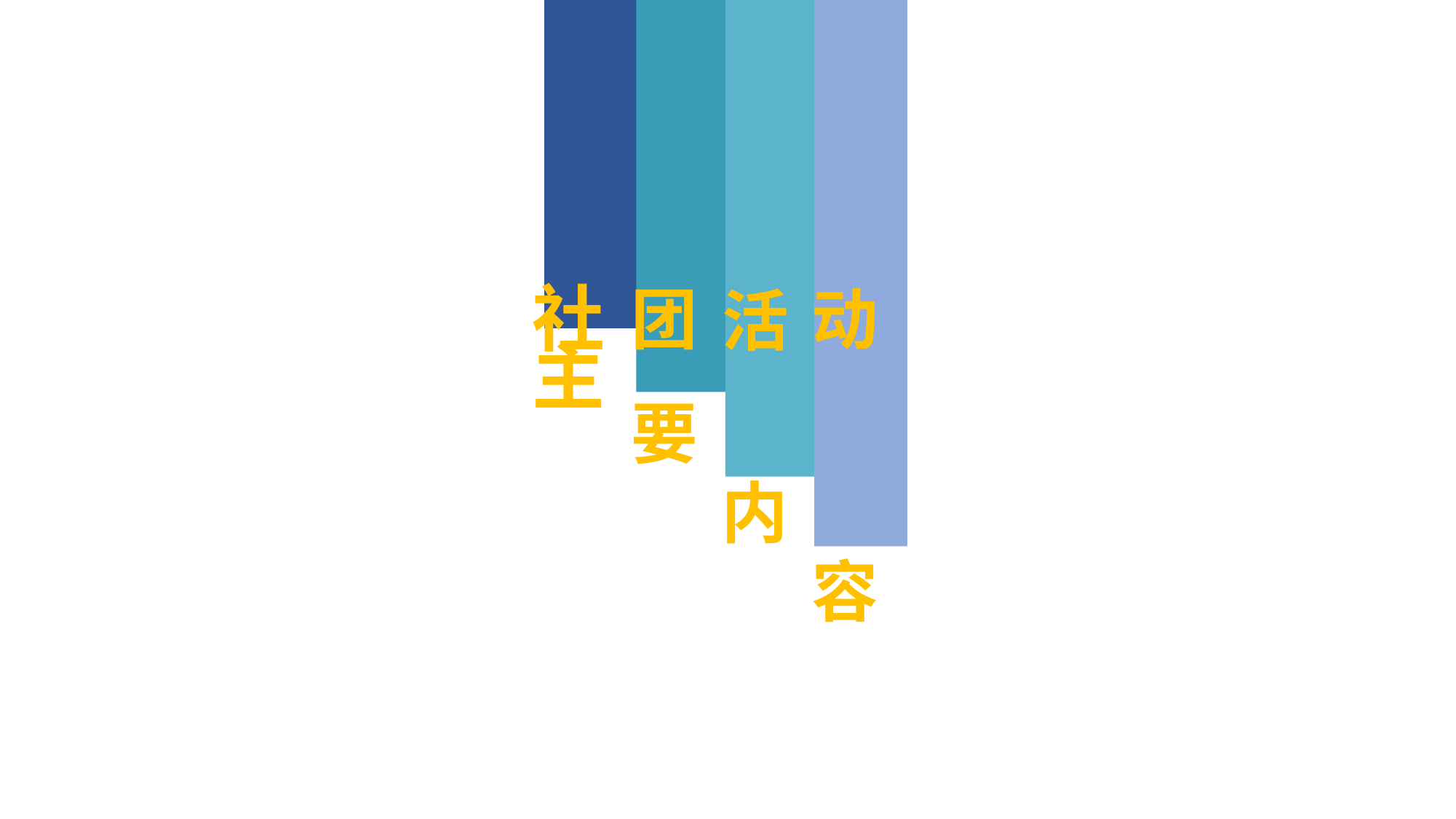

社
动
团
活
主
要
内
容